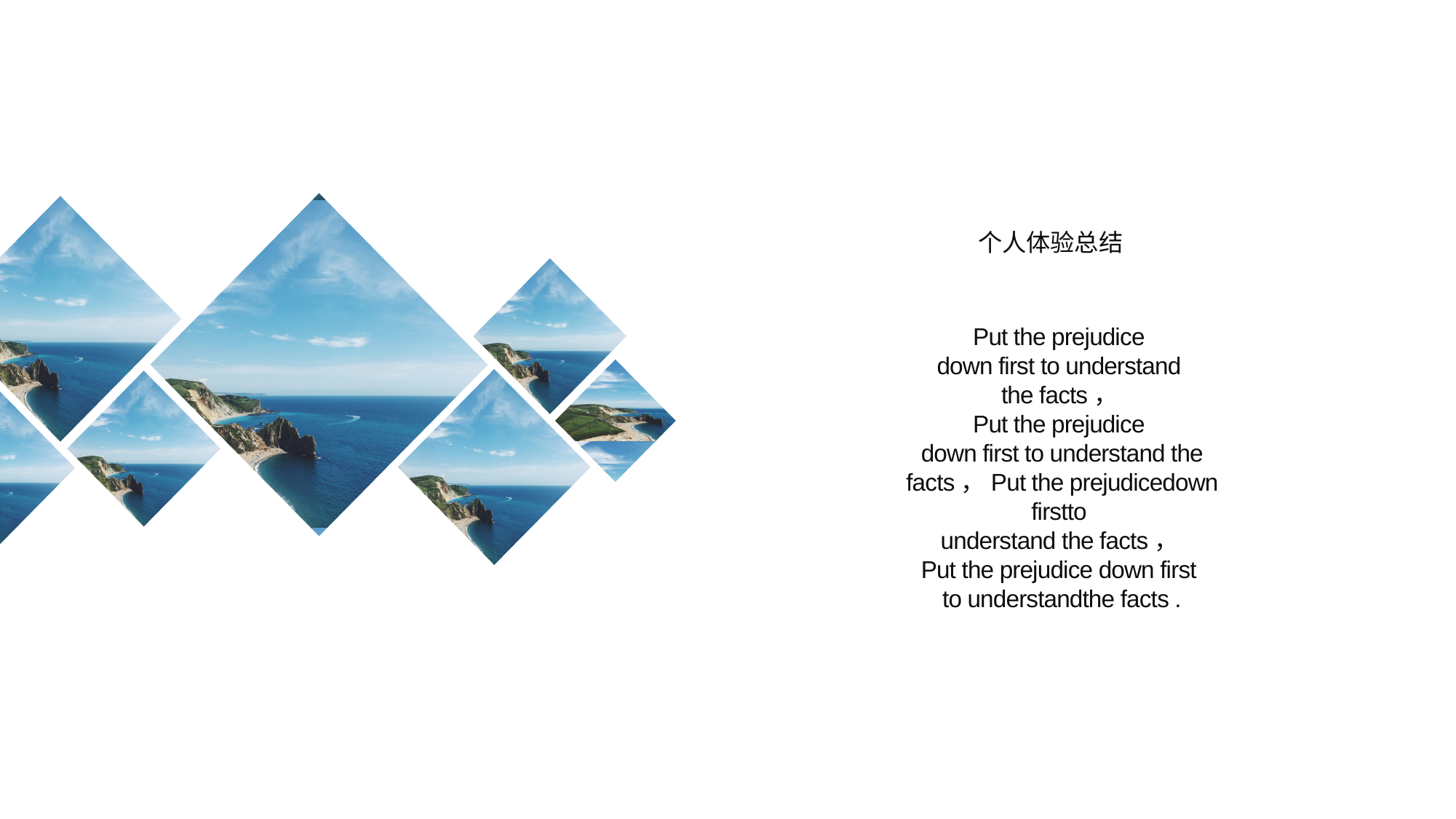

个人体验总结

Put the prejudice
down first to understand
the facts，
Put the prejudice
down first to understand the facts，Put the prejudicedown firstto
understand the facts，
Put the prejudice down first
to understandthe facts .